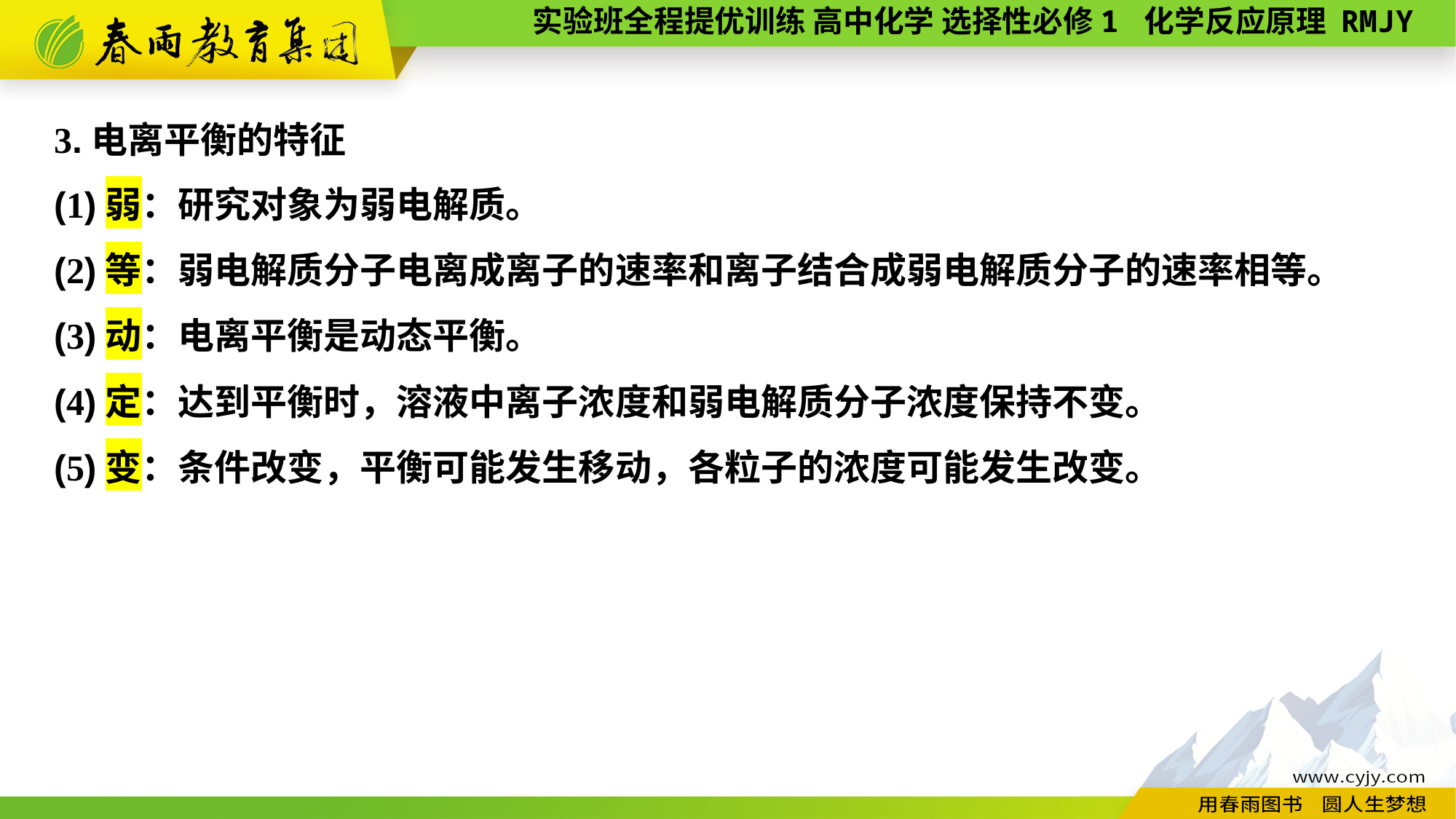

3.电离平衡的特征
(1)弱：研究对象为弱电解质。
(2)等：弱电解质分子电离成离子的速率和离子结合成弱电解质分子的速率相等。
(3)动：电离平衡是动态平衡。
(4)定：达到平衡时，溶液中离子浓度和弱电解质分子浓度保持不变。
(5)变：条件改变，平衡可能发生移动，各粒子的浓度可能发生改变。